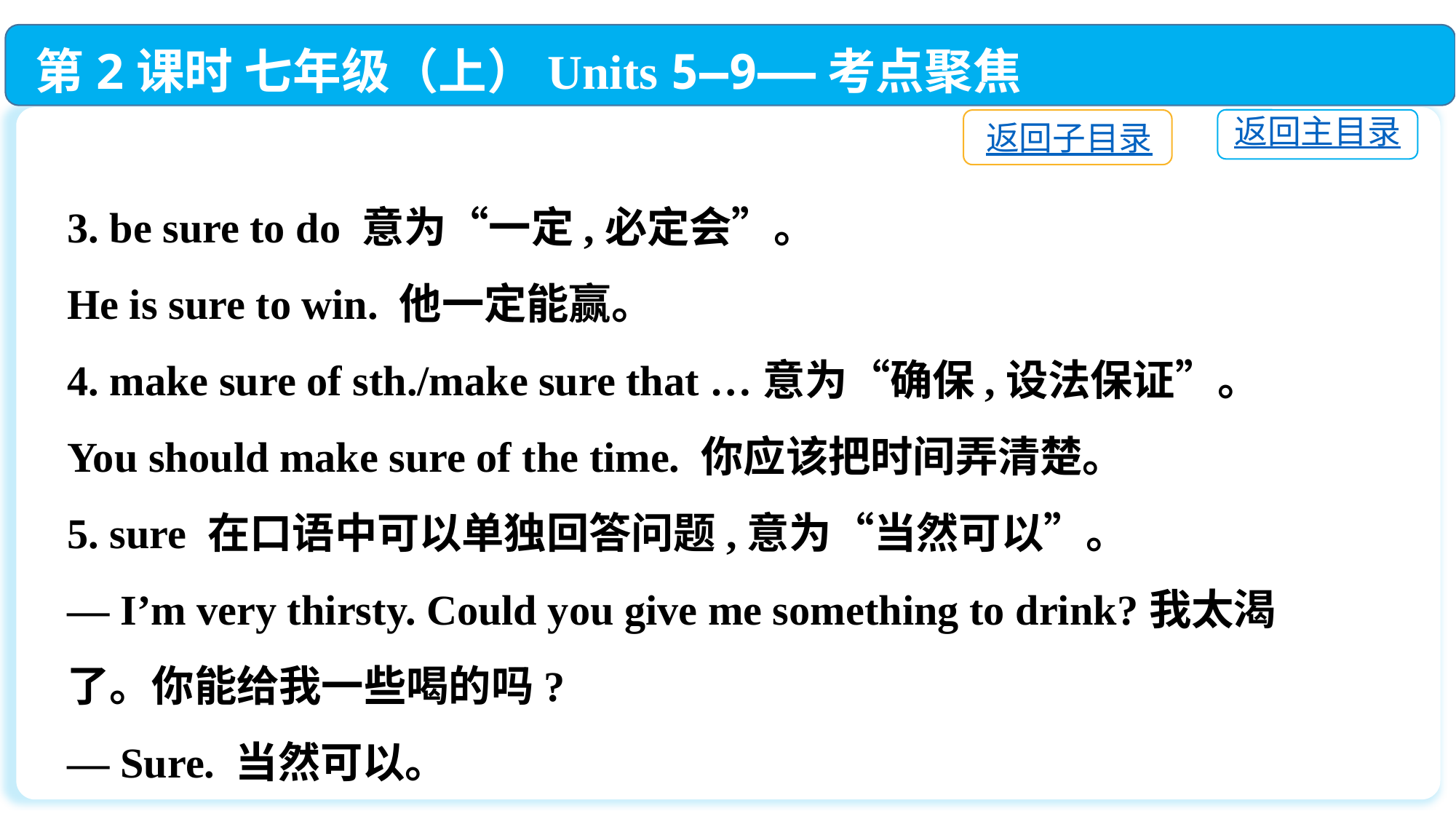

第2课时 七年级（上）Units 5—9——考点聚焦

返回主目录

返回子目录
3. be sure to do 意为“一定,必定会”。
He is sure to win. 他一定能赢。
4. make sure of sth./make sure that …意为“确保,设法保证”。
You should make sure of the time. 你应该把时间弄清楚。
5. sure 在口语中可以单独回答问题,意为“当然可以”。
— I’m very thirsty. Could you give me something to drink?我太渴了。你能给我一些喝的吗?
— Sure. 当然可以。